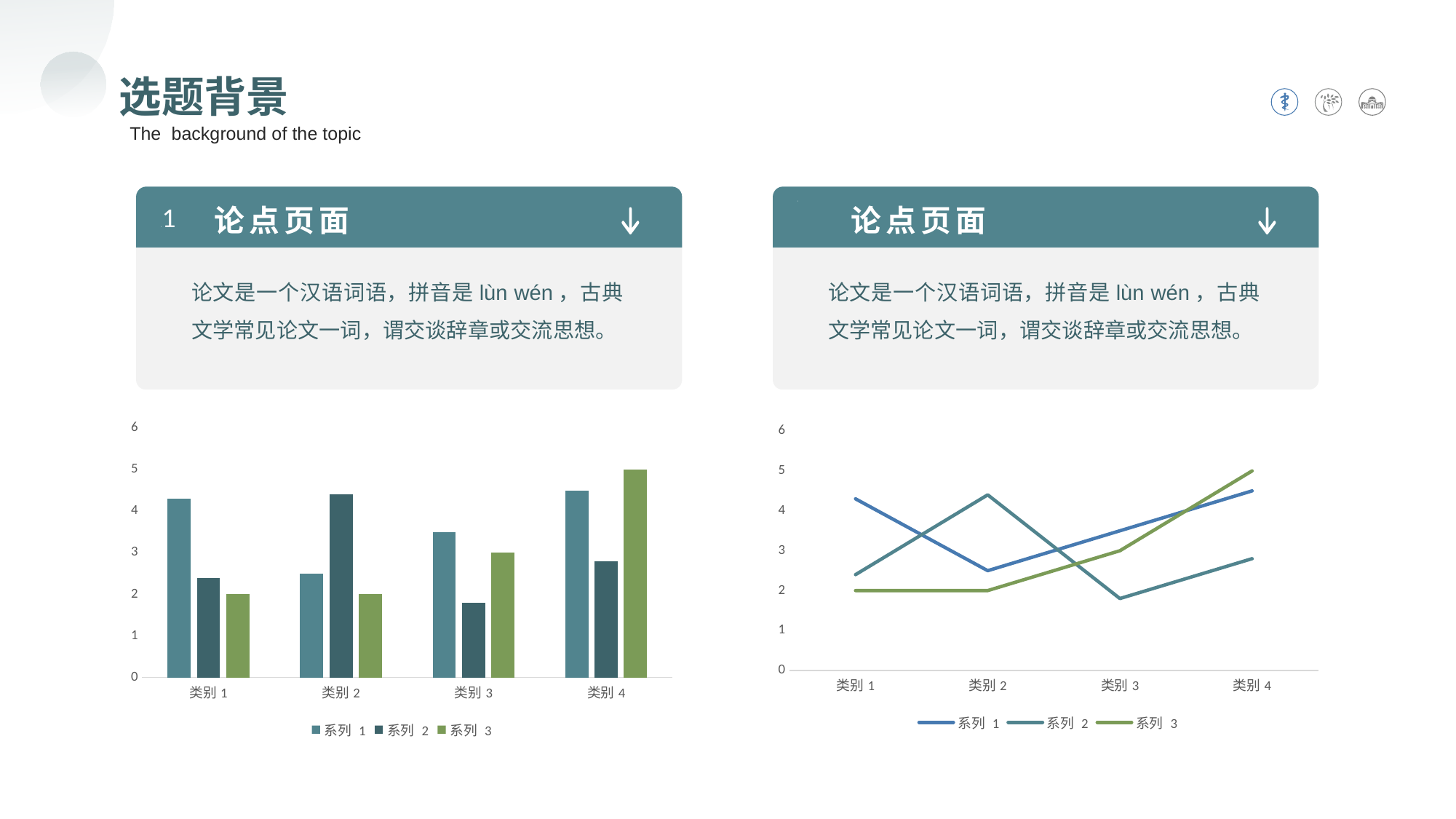

选题背景
The  background of the topic

0 1

论点页面
论文是一个汉语词语，拼音是lùn wén，古典文学常见论文一词，谓交谈辞章或交流思想。
2

论点页面
论文是一个汉语词语，拼音是lùn wén，古典文学常见论文一词，谓交谈辞章或交流思想。

### Chart

| Category | 系列 1 | 系列 2 | 系列 3 |
|---|---|---|---|
| 类别1 | 4.3 | 2.4 | 2.0 |
| 类别2 | 2.5 | 4.4 | 2.0 |
| 类别3 | 3.5 | 1.8 | 3.0 |
| 类别4 | 4.5 | 2.8 | 5.0 |

### Chart

| Category | 系列 1 | 系列 2 | 系列 3 |
|---|---|---|---|
| 类别1 | 4.3 | 2.4 | 2.0 |
| 类别2 | 2.5 | 4.4 | 2.0 |
| 类别3 | 3.5 | 1.8 | 3.0 |
| 类别4 | 4.5 | 2.8 | 5.0 |